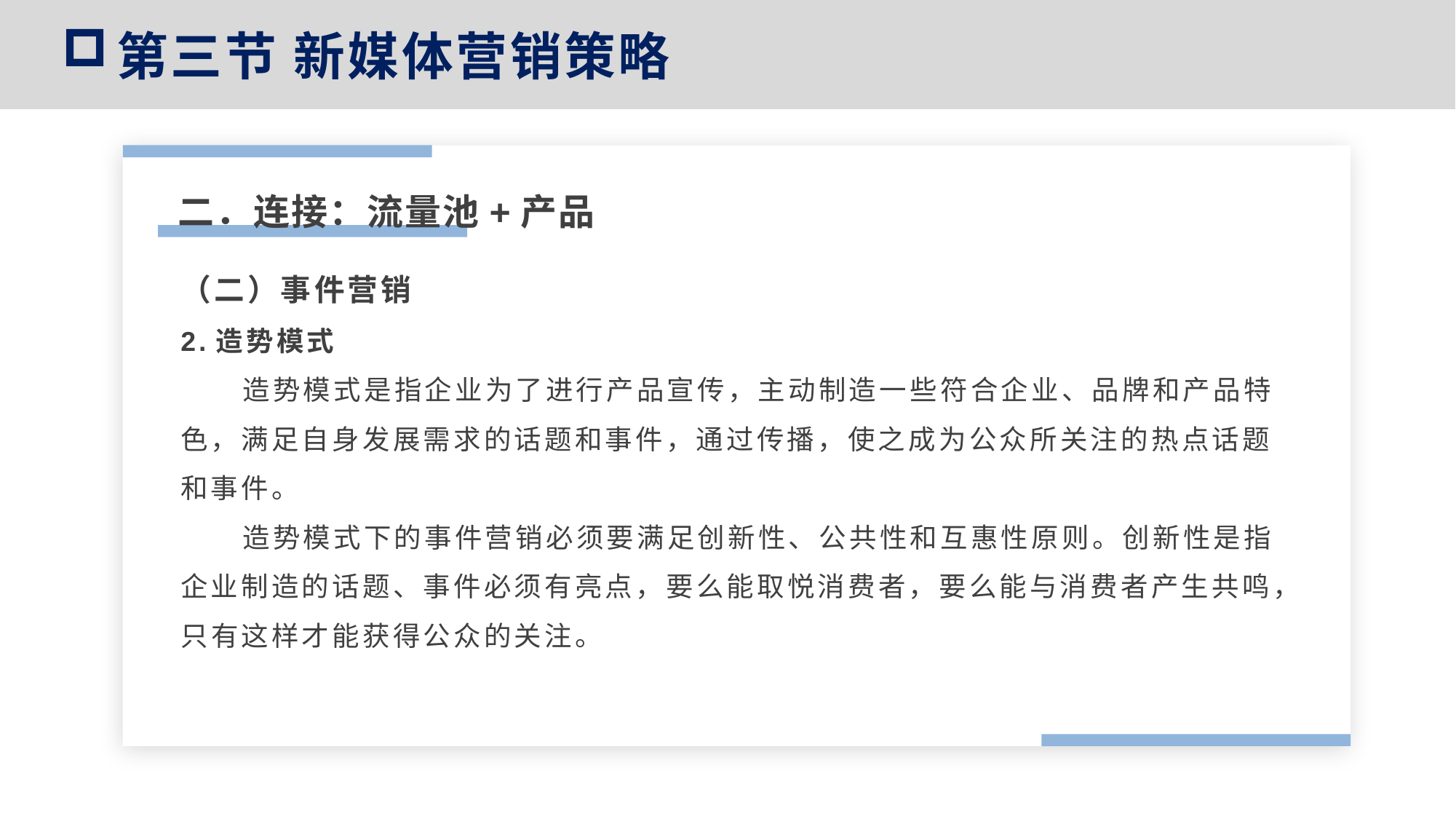

第三节 新媒体营销策略

二．连接：流量池+产品
（二）事件营销
2.造势模式
      造势模式是指企业为了进行产品宣传，主动制造一些符合企业、品牌和产品特色，满足自身发展需求的话题和事件，通过传播，使之成为公众所关注的热点话题和事件。
      造势模式下的事件营销必须要满足创新性、公共性和互惠性原则。创新性是指企业制造的话题、事件必须有亮点，要么能取悦消费者，要么能与消费者产生共鸣，只有这样才能获得公众的关注。